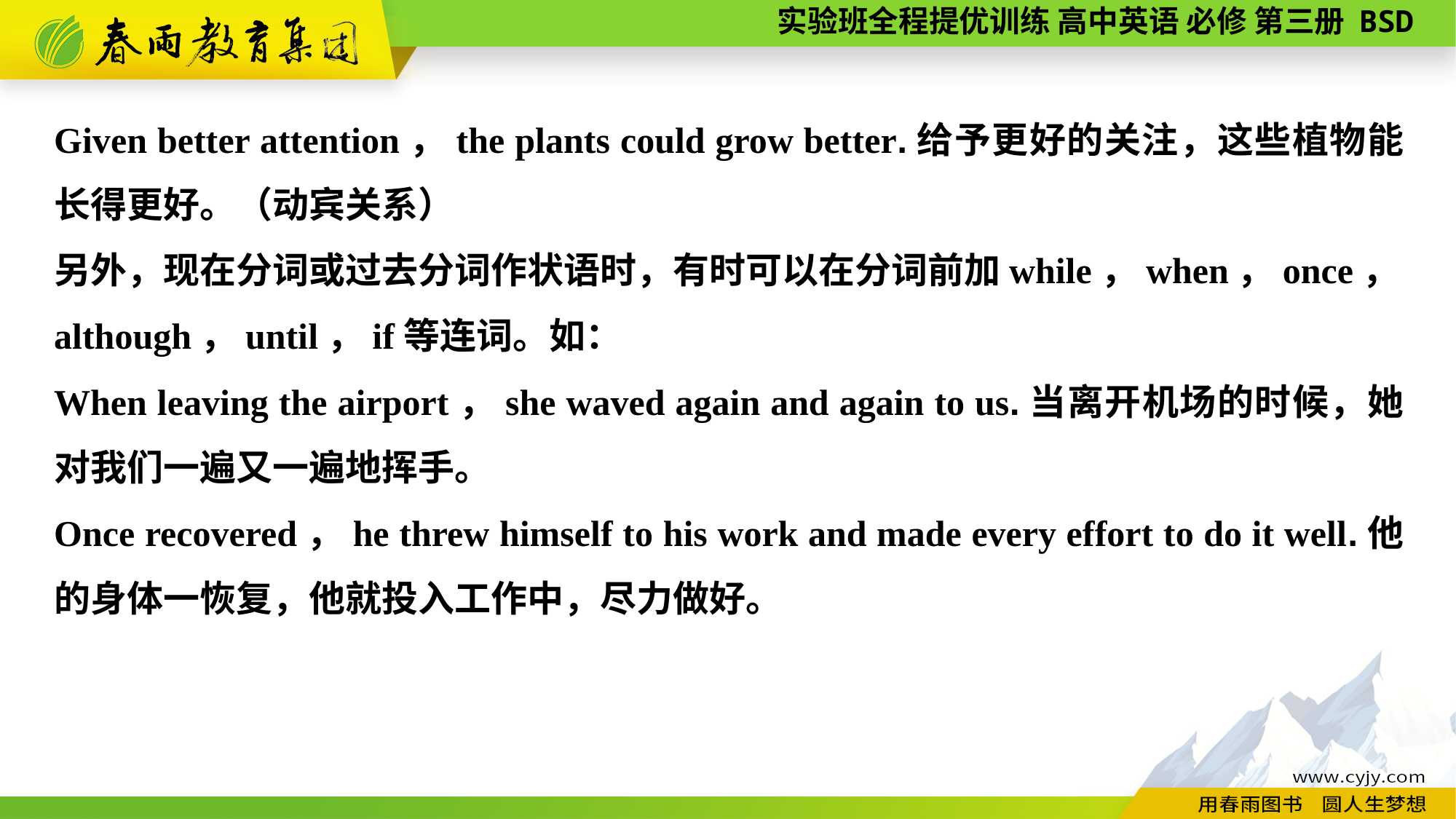

Given better attention，the plants could grow better.给予更好的关注，这些植物能长得更好。（动宾关系）
另外，现在分词或过去分词作状语时，有时可以在分词前加while，when，once，although，until，if等连词。如：
When leaving the airport，she waved again and again to us.当离开机场的时候，她对我们一遍又一遍地挥手。
Once recovered，he threw himself to his work and made every effort to do it well.他的身体一恢复，他就投入工作中，尽力做好。